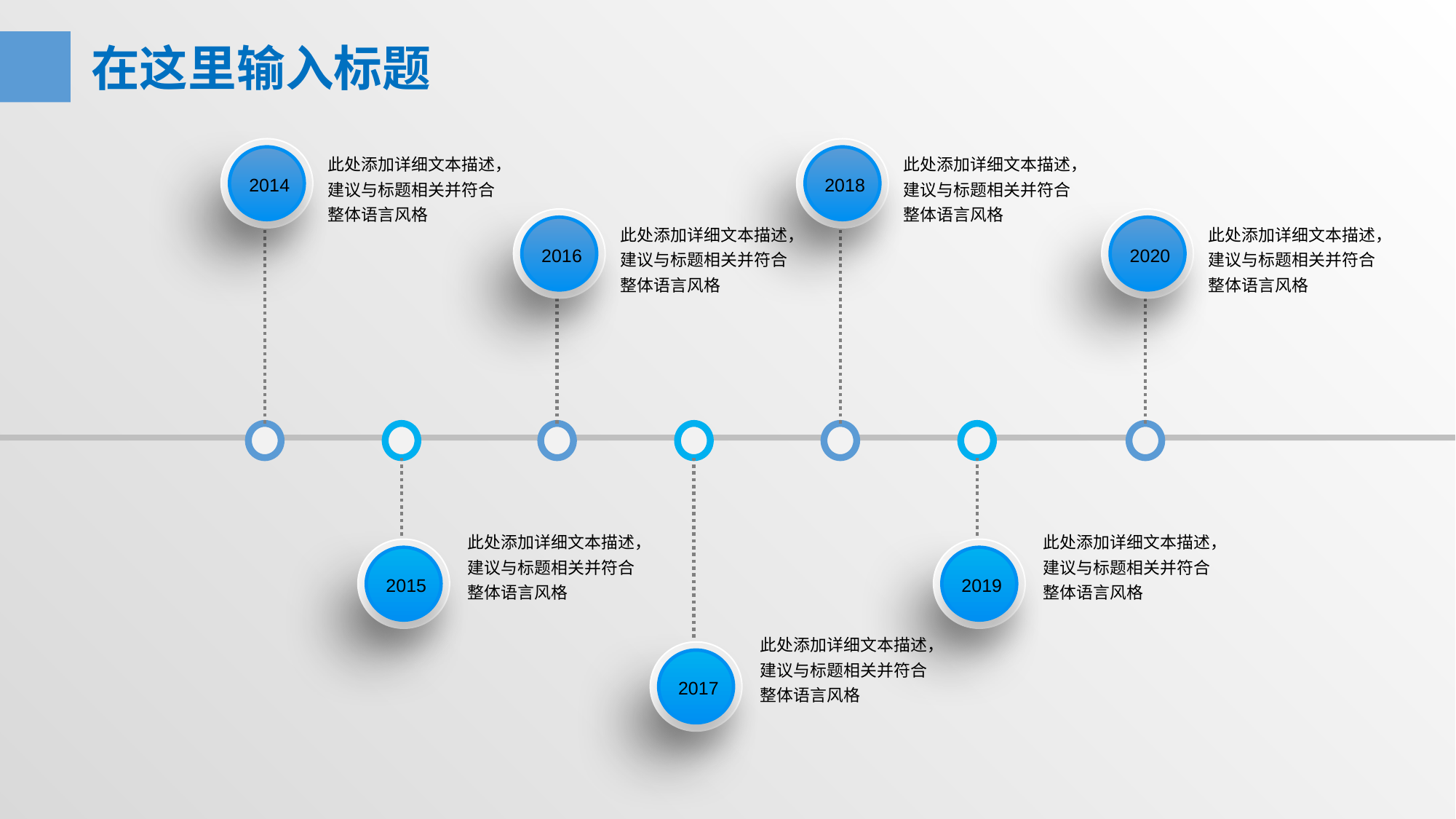

在这里输入标题

2014

2018
此处添加详细文本描述，建议与标题相关并符合整体语言风格
此处添加详细文本描述，建议与标题相关并符合整体语言风格

2016

2020
此处添加详细文本描述，建议与标题相关并符合整体语言风格
此处添加详细文本描述，建议与标题相关并符合整体语言风格

此处添加详细文本描述，建议与标题相关并符合整体语言风格
此处添加详细文本描述，建议与标题相关并符合整体语言风格

2015

2019
此处添加详细文本描述，建议与标题相关并符合整体语言风格

2017